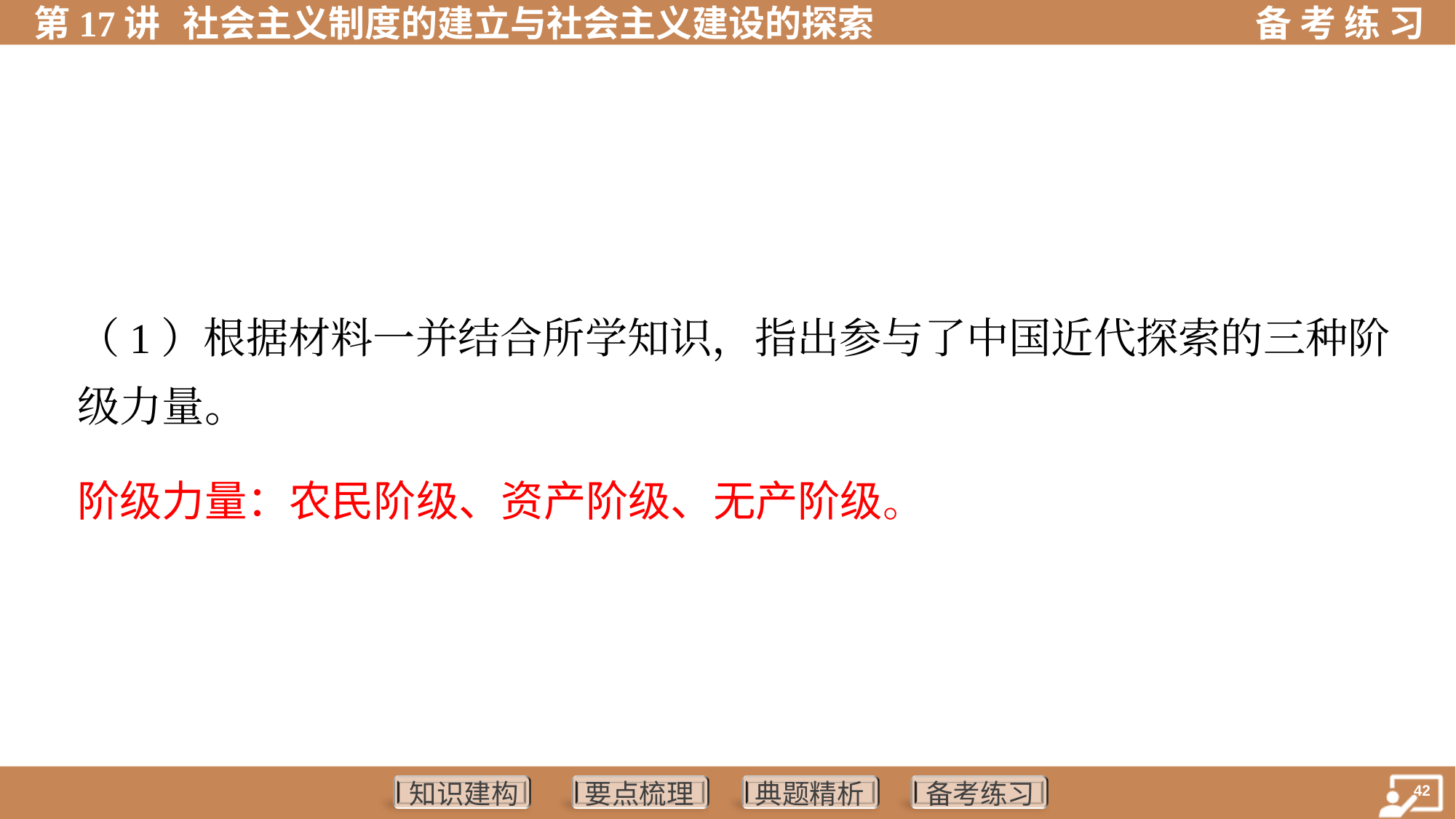

（1）根据材料一并结合所学知识，指出参与了中国近代探索的三种阶
级力量。
阶级力量：农民阶级、资产阶级、无产阶级。